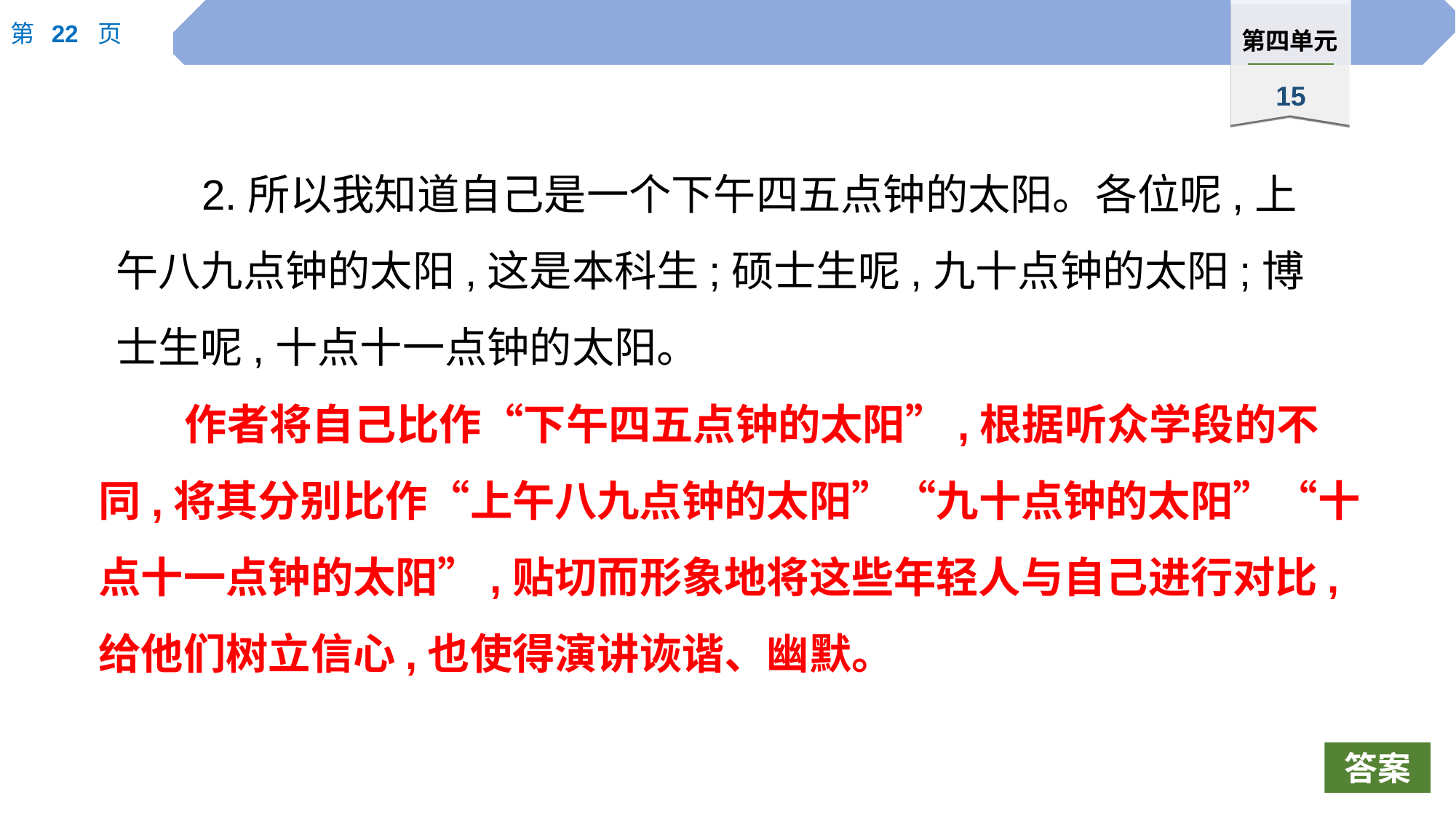

2.所以我知道自己是一个下午四五点钟的太阳。各位呢,上午八九点钟的太阳,这是本科生;硕士生呢,九十点钟的太阳;博士生呢,十点十一点钟的太阳。
作者将自己比作“下午四五点钟的太阳”,根据听众学段的不同,将其分别比作“上午八九点钟的太阳”“九十点钟的太阳”“十点十一点钟的太阳”,贴切而形象地将这些年轻人与自己进行对比,给他们树立信心,也使得演讲诙谐、幽默。
答案